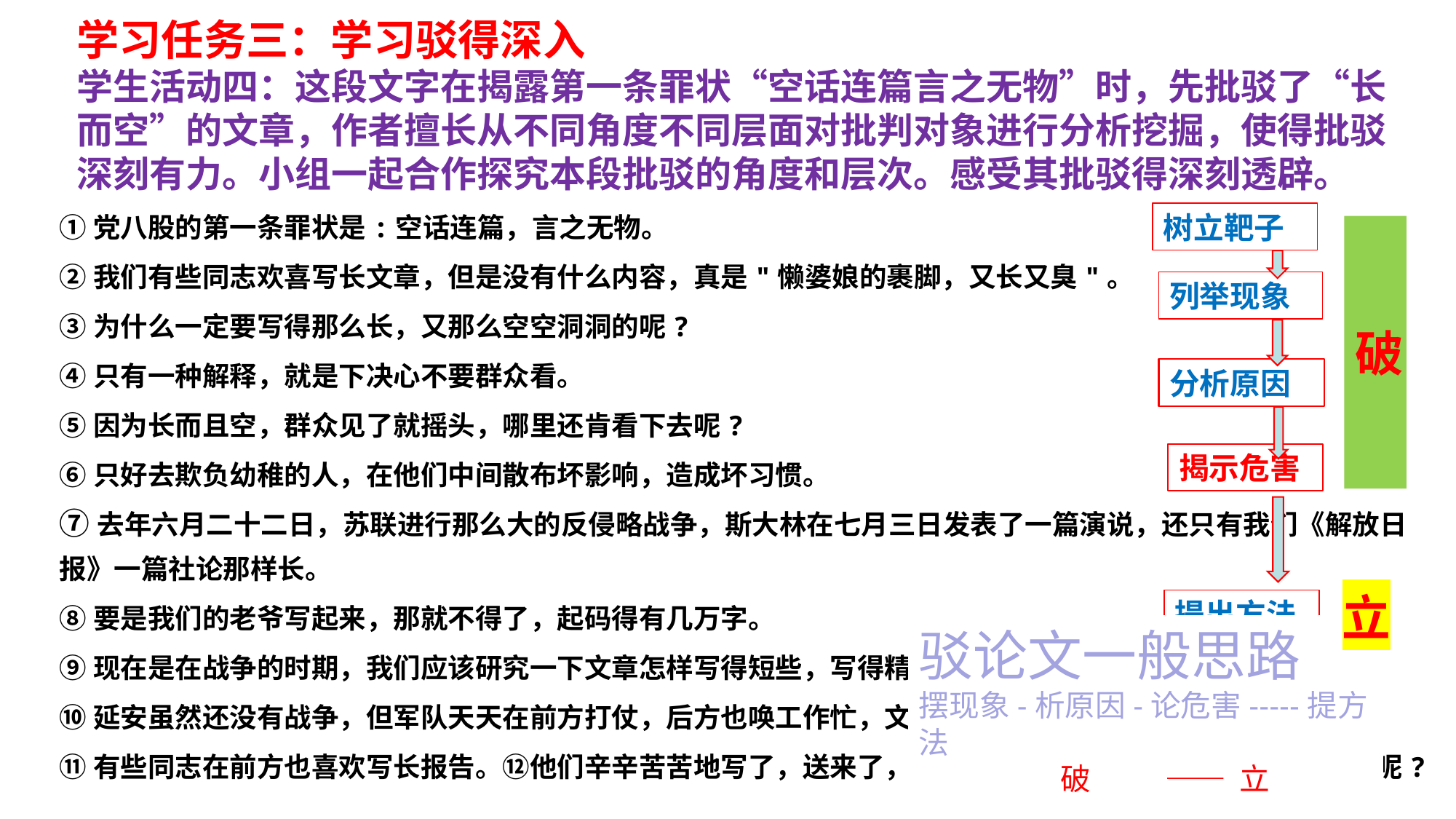

# 学习任务三：学习驳得深入 学生活动四：这段文字在揭露第一条罪状“空话连篇言之无物”时，先批驳了“长而空”的文章，作者擅长从不同角度不同层面对批判对象进行分析挖掘，使得批驳深刻有力。小组一起合作探究本段批驳的角度和层次。感受其批驳得深刻透辟。
①党八股的第一条罪状是:空话连篇，言之无物。
②我们有些同志欢喜写长文章，但是没有什么内容，真是"懒婆娘的裹脚，又长又臭"。
③为什么一定要写得那么长，又那么空空洞洞的呢?
④只有一种解释，就是下决心不要群众看。
⑤因为长而且空，群众见了就摇头，哪里还肯看下去呢?
⑥只好去欺负幼稚的人，在他们中间散布坏影响，造成坏习惯。
⑦去年六月二十二日，苏联进行那么大的反侵略战争，斯大林在七月三日发表了一篇演说，还只有我们《解放日报》一篇社论那样长。
⑧要是我们的老爷写起来，那就不得了，起码得有几万字。
⑨现在是在战争的时期，我们应该研究一下文章怎样写得短些，写得精粹些。
⑩延安虽然还没有战争，但军队天天在前方打仗，后方也唤工作忙，文章太长了，有谁来看呢?
⑪有些同志在前方也喜欢写长报告。⑫他们辛辛苦苦地写了，送来了，其目的是要我们看的。⑬可是怎么敢看呢?
树立靶子

破

列举现象

分析原因

揭示危害

立
提出方法
驳论文一般思路
摆现象-析原因-论危害-----提方法
                    破           ——  立